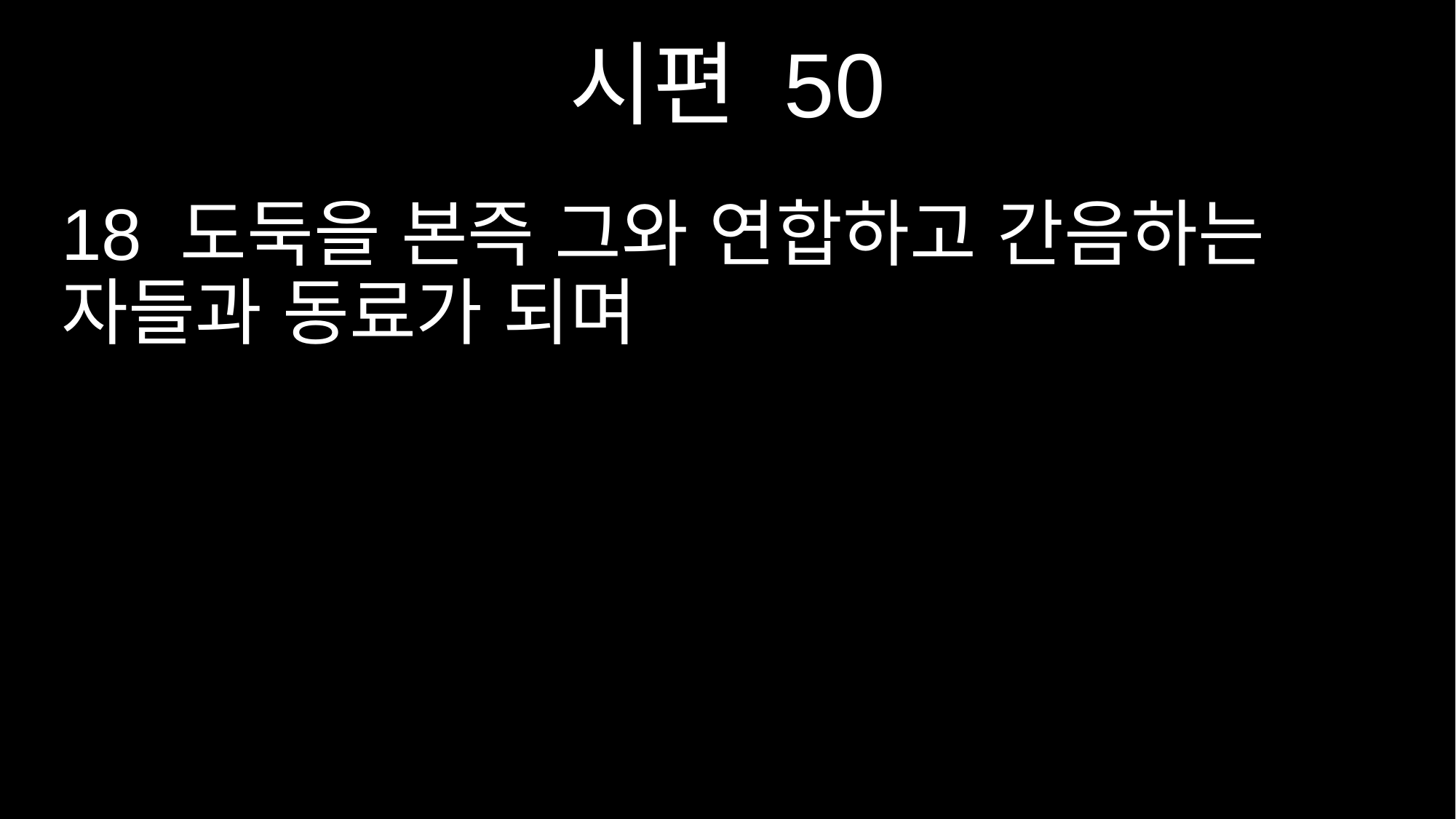

시편 50
18 도둑을 본즉 그와 연합하고 간음하는 자들과 동료가 되며